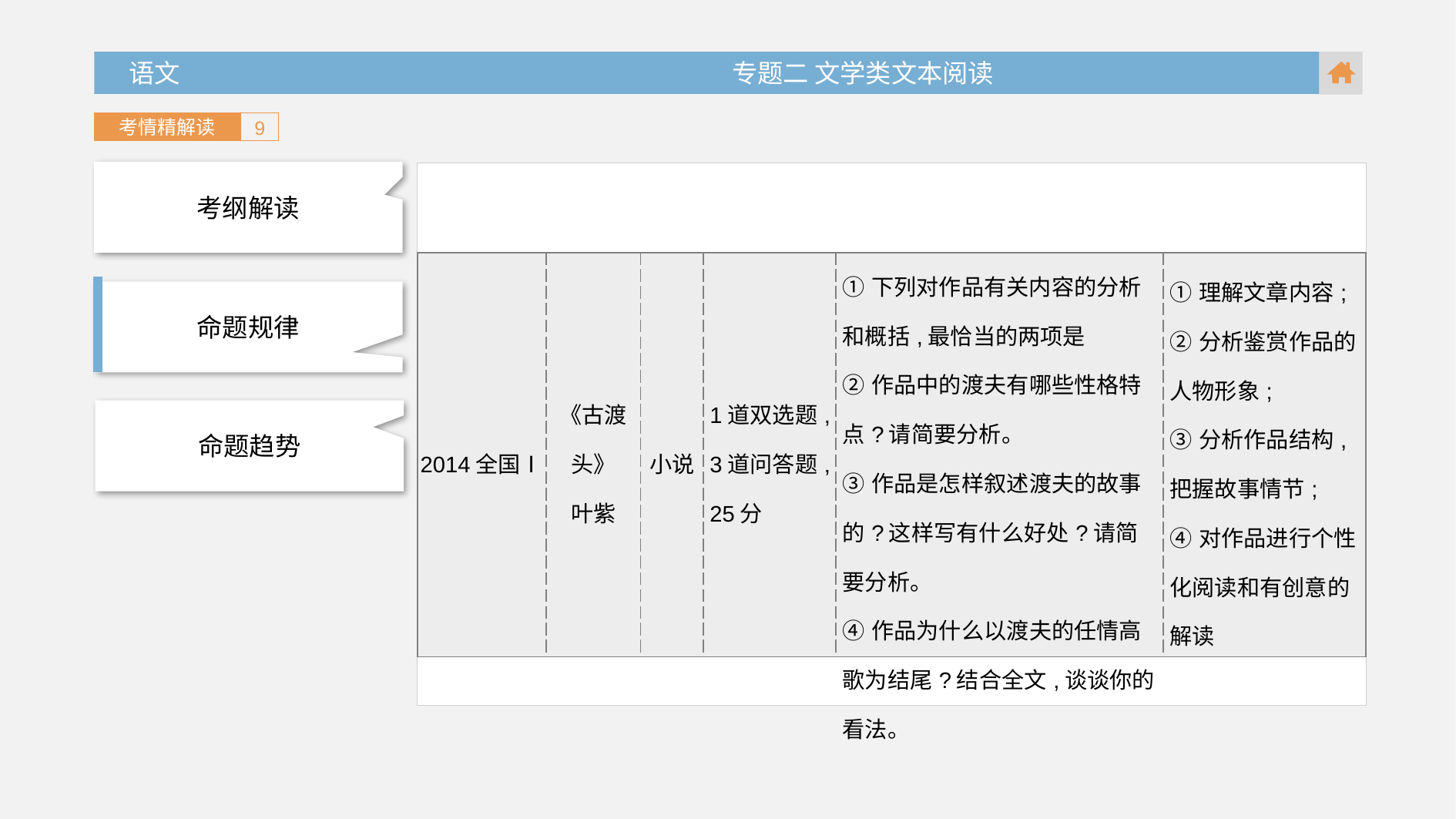

语文                                                                                                专题二 文学类文本阅读

考情精解读
9

考纲解读

| 2014全国Ⅰ | 《古渡头》 叶紫 | 小说 | 1道双选题,3道问答题,25分 | ①下列对作品有关内容的分析和概括,最恰当的两项是 ②作品中的渡夫有哪些性格特点?请简要分析。 ③作品是怎样叙述渡夫的故事的?这样写有什么好处?请简要分析。 ④作品为什么以渡夫的任情高歌为结尾?结合全文,谈谈你的看法。 | ①理解文章内容; ②分析鉴赏作品的人物形象; ③分析作品结构,把握故事情节; ④对作品进行个性化阅读和有创意的解读 |
| --- | --- | --- | --- | --- | --- |
命题规律
命题趋势